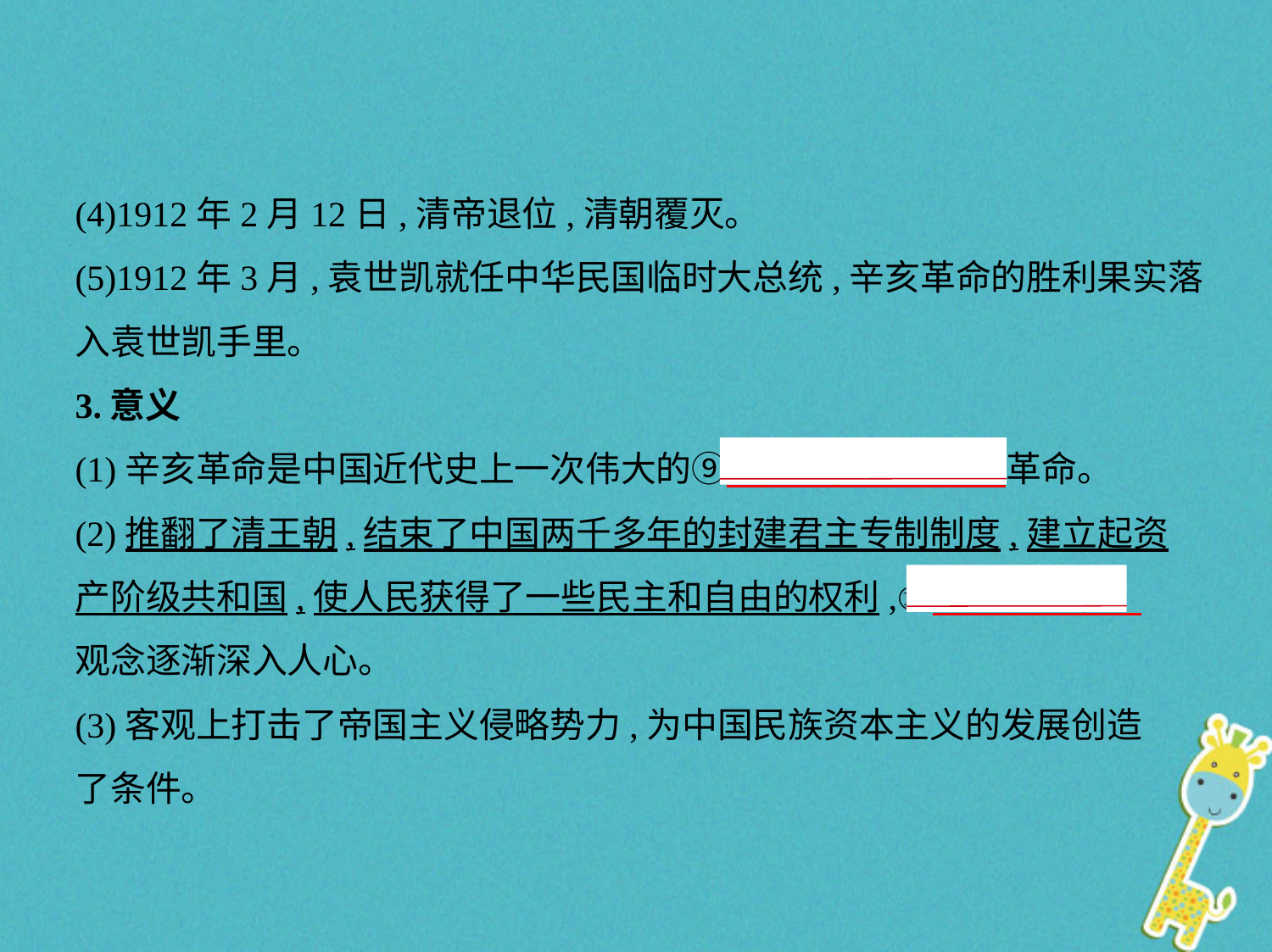

(4)1912年2月12日,清帝退位,清朝覆灭。
(5)1912年3月,袁世凯就任中华民国临时大总统,辛亥革命的胜利果实落
入袁世凯手里。
3.意义
(1)辛亥革命是中国近代史上一次伟大的⑨　资产阶级民主    革命。
(2)推翻了清王朝,结束了中国两千多年的封建君主专制制度,建立起资
产阶级共和国,使人民获得了一些民主和自由的权利,⑩　民主共和    
观念逐渐深入人心。
(3)客观上打击了帝国主义侵略势力,为中国民族资本主义的发展创造
了条件。